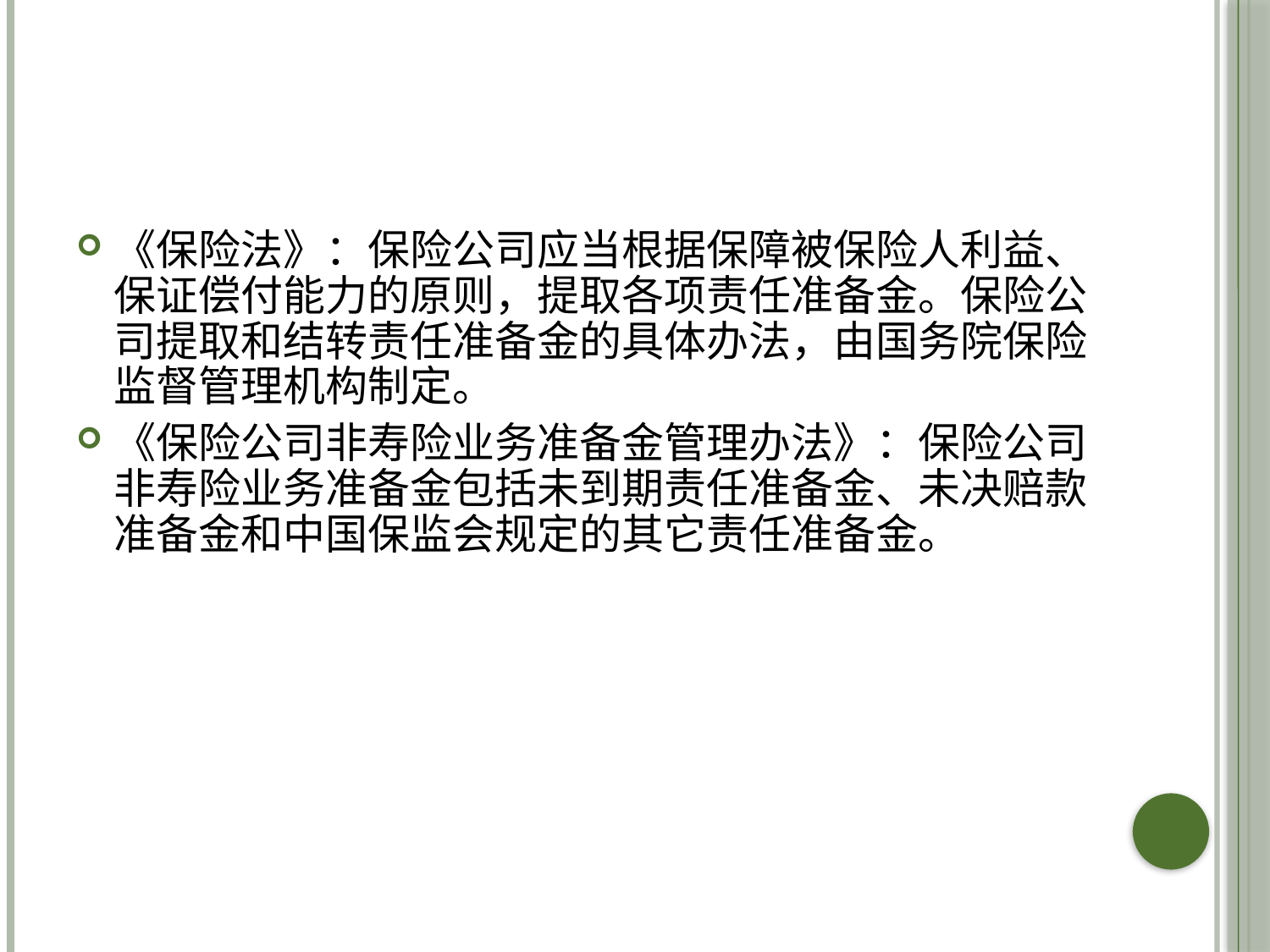

#
《保险法》：保险公司应当根据保障被保险人利益、保证偿付能力的原则，提取各项责任准备金。保险公司提取和结转责任准备金的具体办法，由国务院保险监督管理机构制定。
《保险公司非寿险业务准备金管理办法》：保险公司非寿险业务准备金包括未到期责任准备金、未决赔款准备金和中国保监会规定的其它责任准备金。